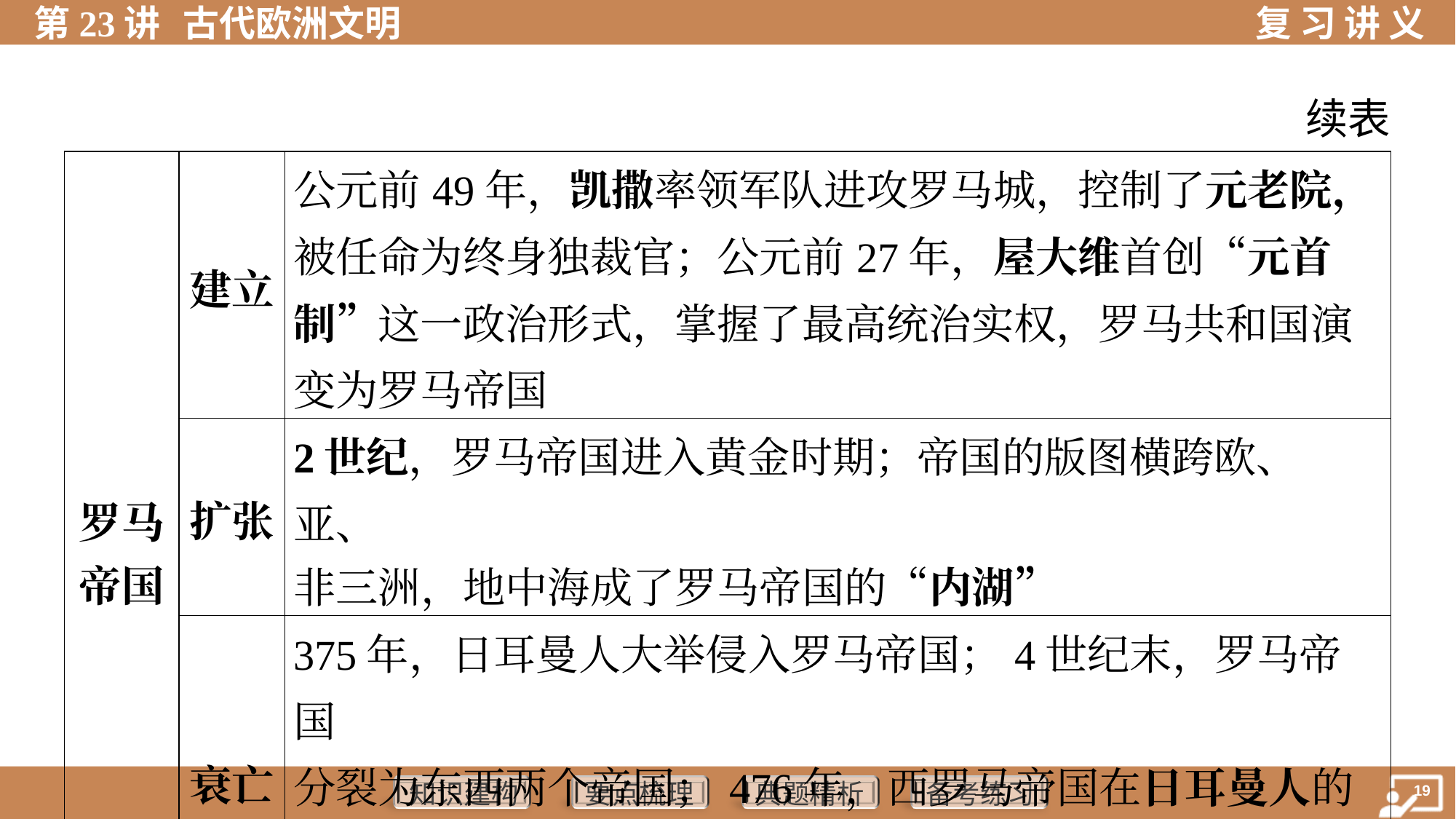

续表
| 罗马 帝国 | 建立 | 公元前49年，凯撒率领军队进攻罗马城，控制了元老院， 被任命为终身独裁官；公元前27年，屋大维首创“元首制”这一政治形式，掌握了最高统治实权，罗马共和国演变为罗马帝国 |  |  |  |
| --- | --- | --- | --- | --- | --- |
|  | 扩张 | 2世纪，罗马帝国进入黄金时期；帝国的版图横跨欧、亚、 非三洲，地中海成了罗马帝国的“内湖” |  |  |  |
|  | 衰亡 | 375年，日耳曼人大举侵入罗马帝国；4世纪末，罗马帝国 分裂为东西两个帝国；476年，西罗马帝国在日耳曼人的打 击下灭亡；1453年，东罗马帝国（即拜占庭帝国）灭亡 |  |  |  |